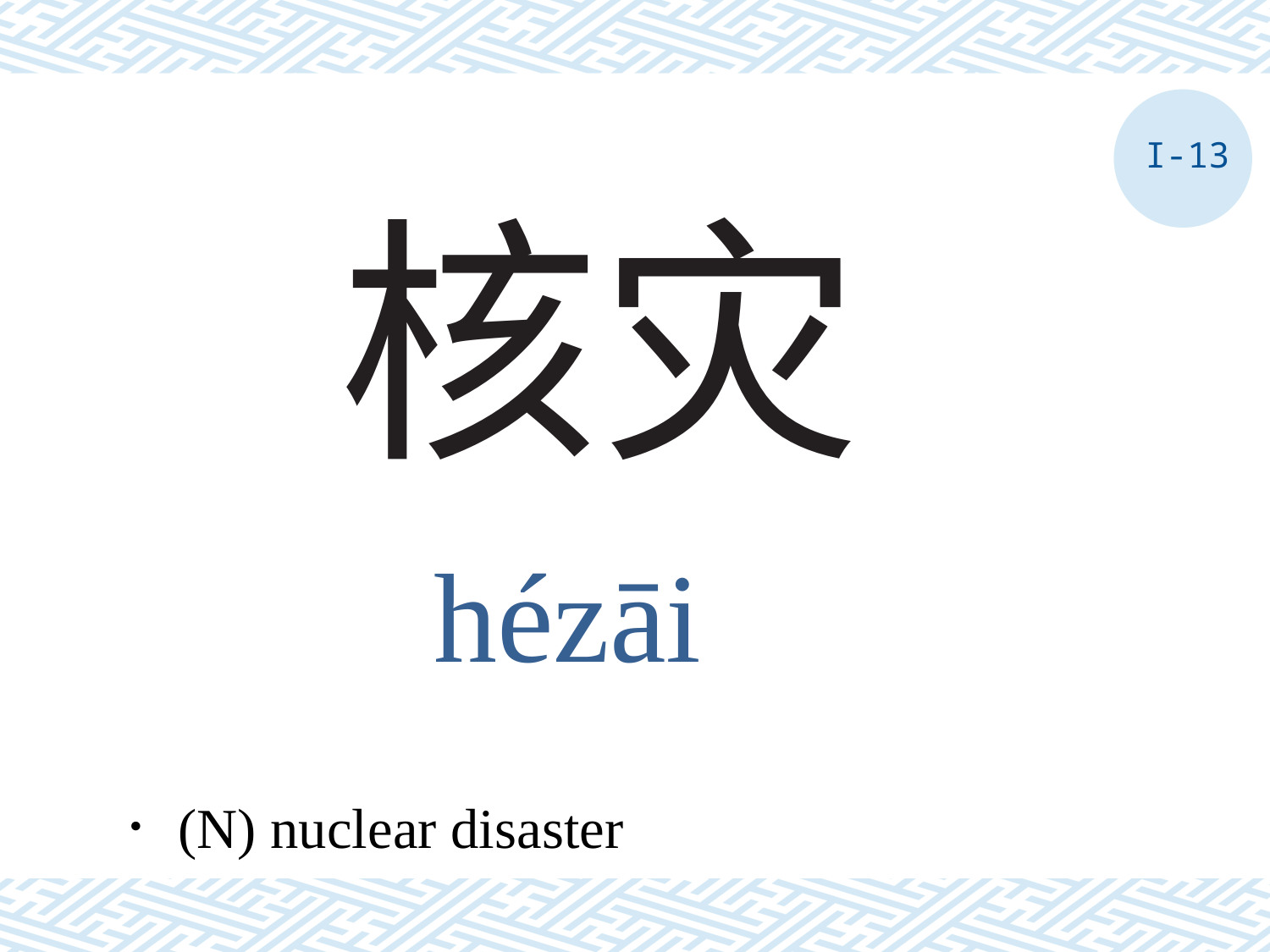

I-13

# 核灾
hézāi
．(N) nuclear disaster